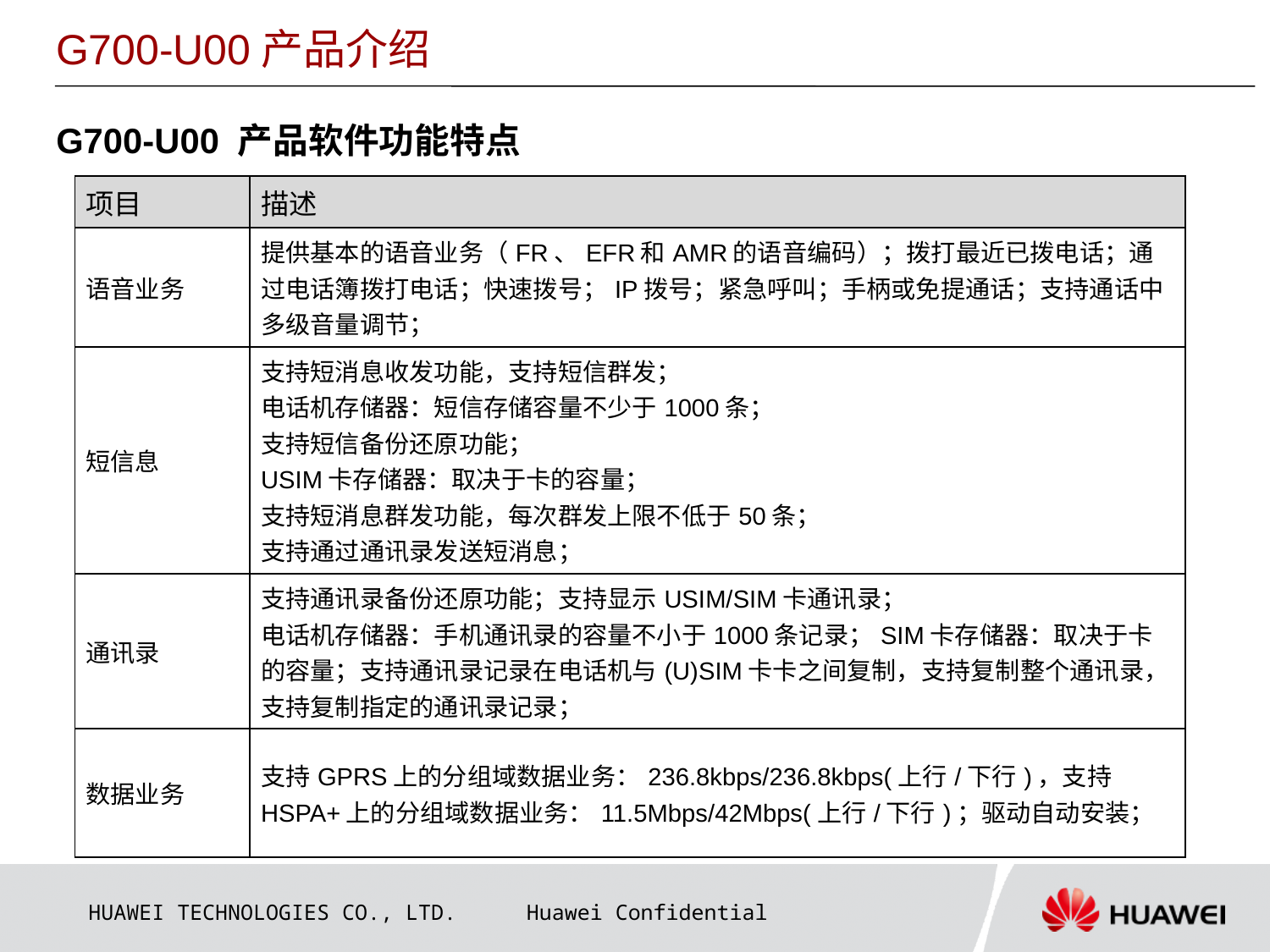

G700-U00产品介绍

G700-U00 产品软件功能特点

| 项目 | 描述 |
| --- | --- |
| 语音业务 | 提供基本的语音业务（FR、EFR和AMR的语音编码）；拨打最近已拨电话；通过电话簿拨打电话；快速拨号；IP拨号；紧急呼叫；手柄或免提通话；支持通话中多级音量调节； |
| 短信息 | 支持短消息收发功能，支持短信群发； 电话机存储器：短信存储容量不少于1000条； 支持短信备份还原功能； USIM卡存储器：取决于卡的容量； 支持短消息群发功能，每次群发上限不低于50条； 支持通过通讯录发送短消息； |
| 通讯录 | 支持通讯录备份还原功能；支持显示USIM/SIM卡通讯录； 电话机存储器：手机通讯录的容量不小于1000条记录；SIM卡存储器：取决于卡的容量；支持通讯录记录在电话机与(U)SIM卡卡之间复制，支持复制整个通讯录，支持复制指定的通讯录记录； |
| 数据业务 | 支持GPRS上的分组域数据业务：236.8kbps/236.8kbps(上行/下行)，支持HSPA+上的分组域数据业务：11.5Mbps/42Mbps(上行/下行)；驱动自动安装； |